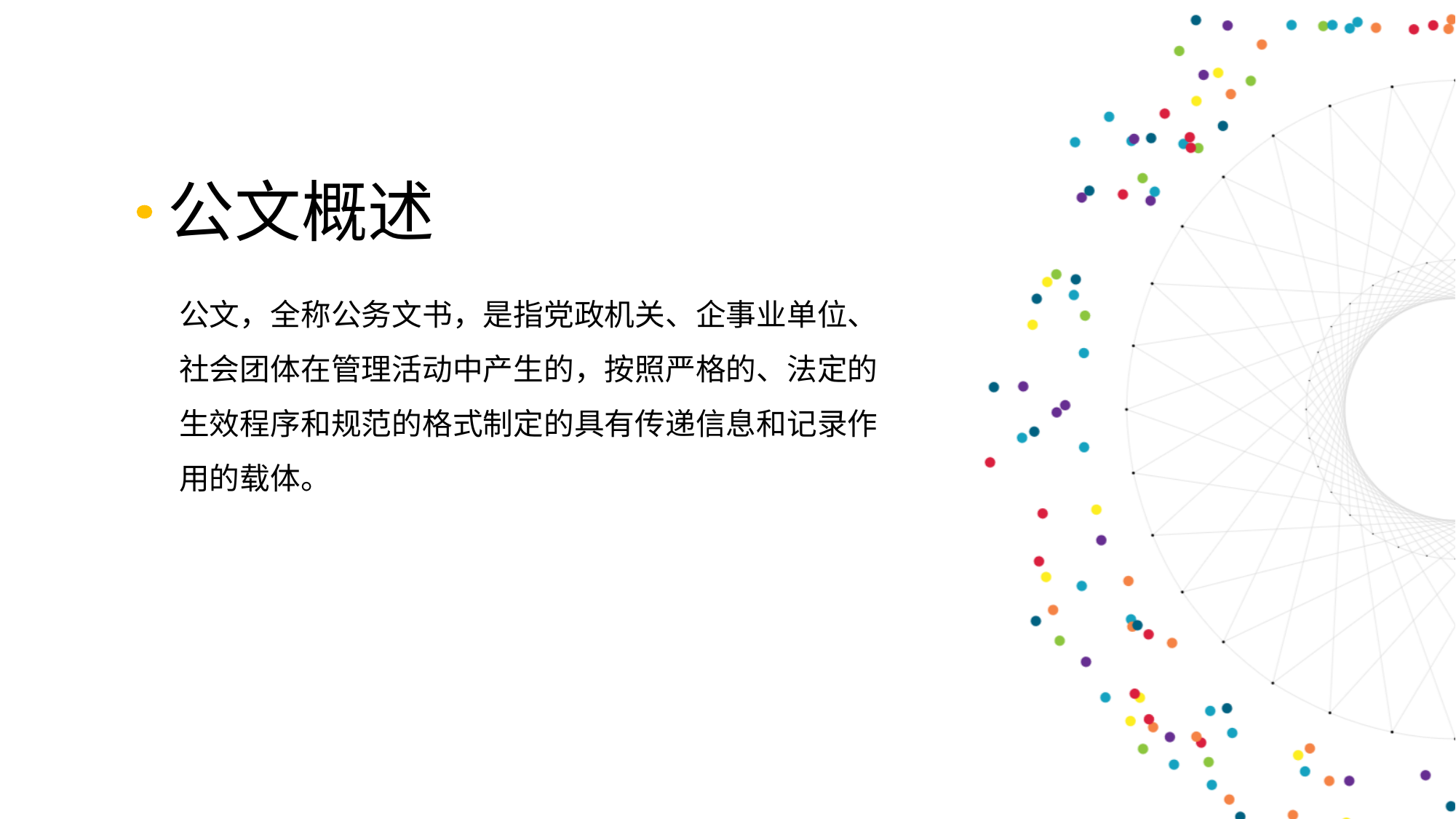

公文概述

公文，全称公务文书，是指党政机关、企事业单位、社会团体在管理活动中产生的，按照严格的、法定的生效程序和规范的格式制定的具有传递信息和记录作用的载体。